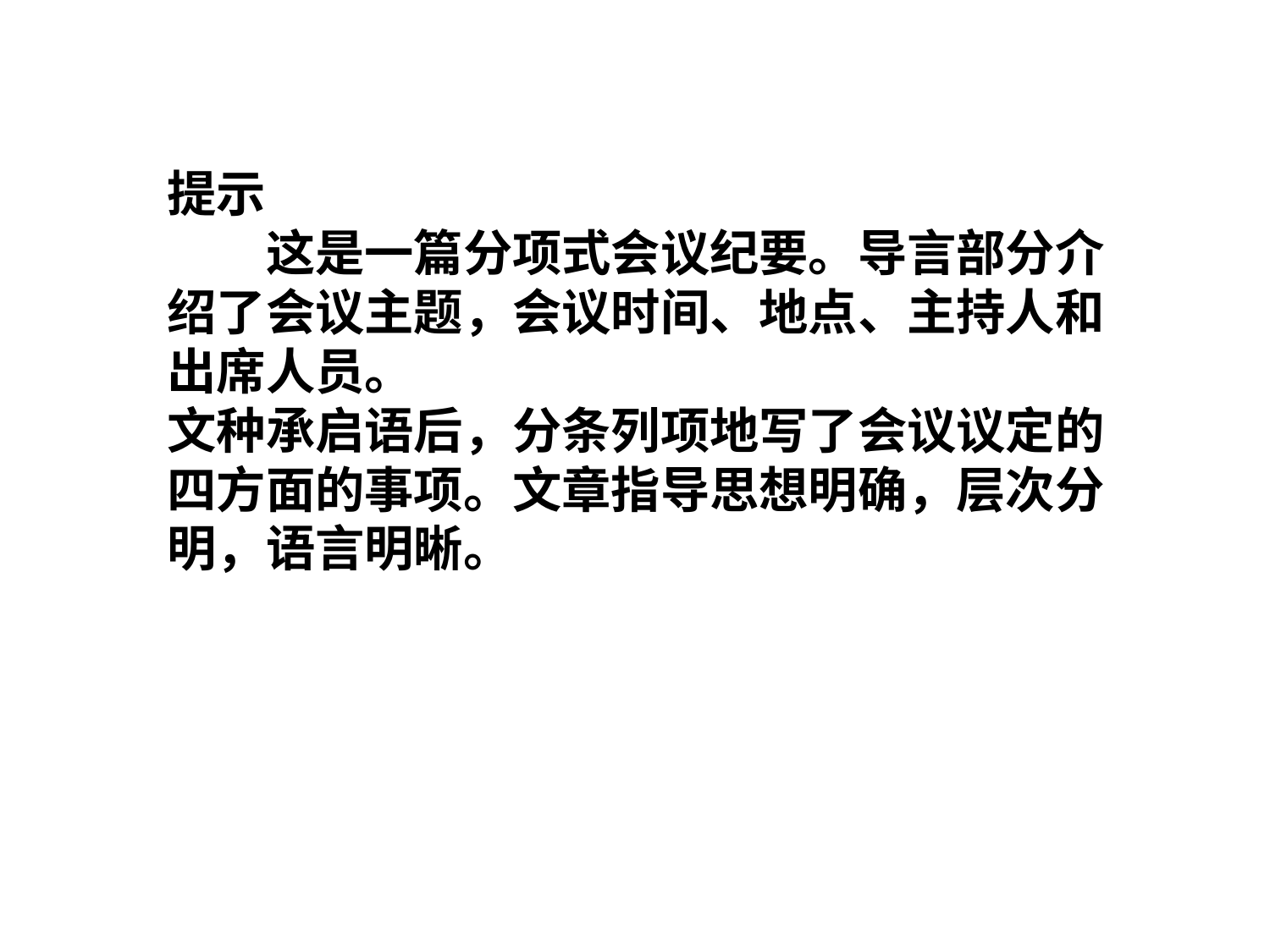

提示
　　这是一篇分项式会议纪要。导言部分介绍了会议主题，会议时间、地点、主持人和出席人员。
文种承启语后，分条列项地写了会议议定的四方面的事项。文章指导思想明确，层次分明，语言明晰。